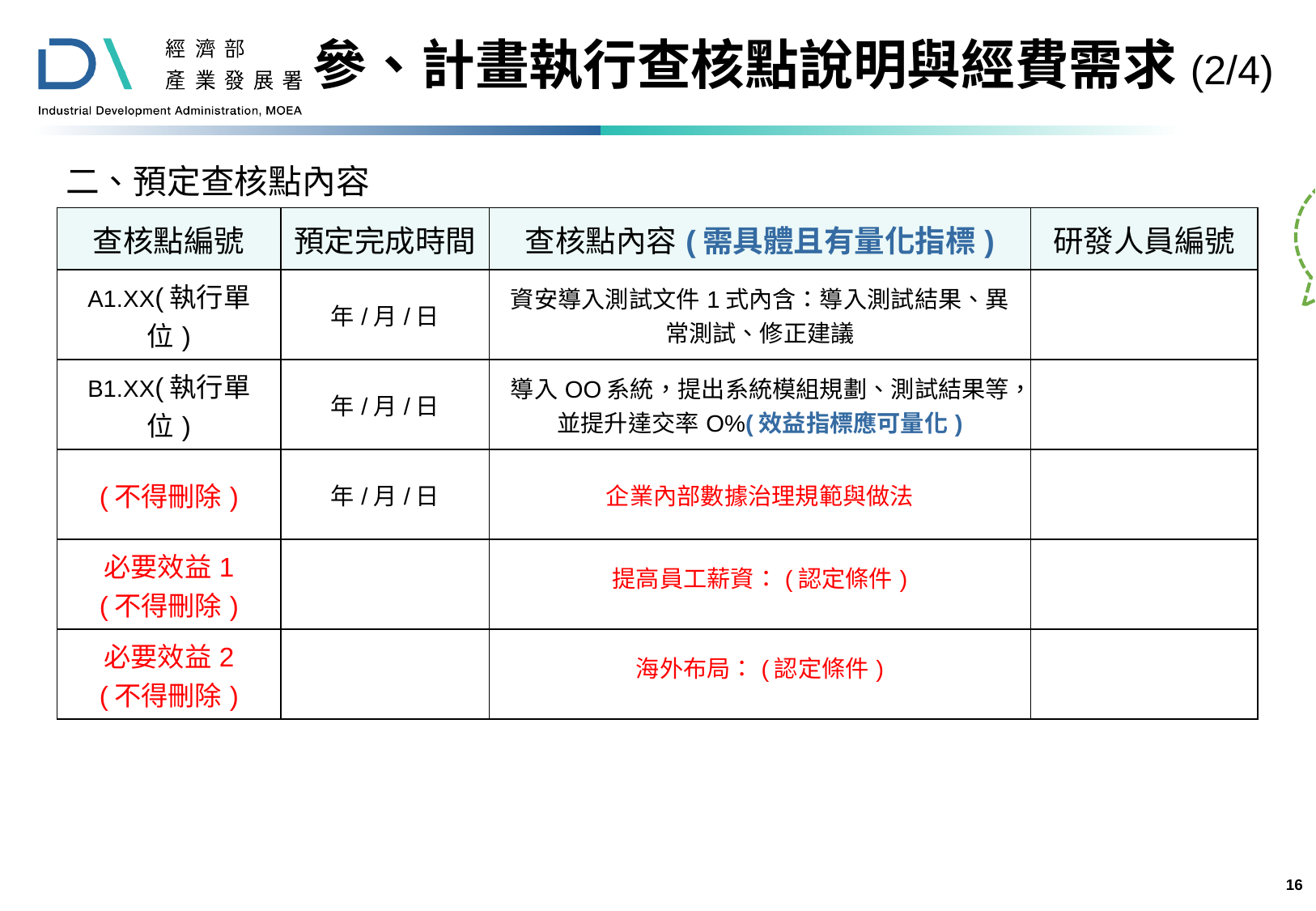

參、計畫執行查核點說明與經費需求(2/4)
二、預定查核點內容
範例
| 查核點編號 | 預定完成時間 | 查核點內容(需具體且有量化指標) | 研發人員編號 |
| --- | --- | --- | --- |
| A1.XX(執行單位) | 年/月/日 | 資安導入測試文件1式內含：導入測試結果、異常測試、修正建議 |  |
| B1.XX(執行單位) | 年/月/日 | 導入OO系統，提出系統模組規劃、測試結果等，並提升達交率O%(效益指標應可量化) |  |
| (不得刪除) | 年/月/日 | 企業內部數據治理規範與做法 |  |
| 必要效益1 (不得刪除) |  | 提高員工薪資：(認定條件) |  |
| 必要效益2 (不得刪除) |  | 海外布局：(認定條件) |  |

16